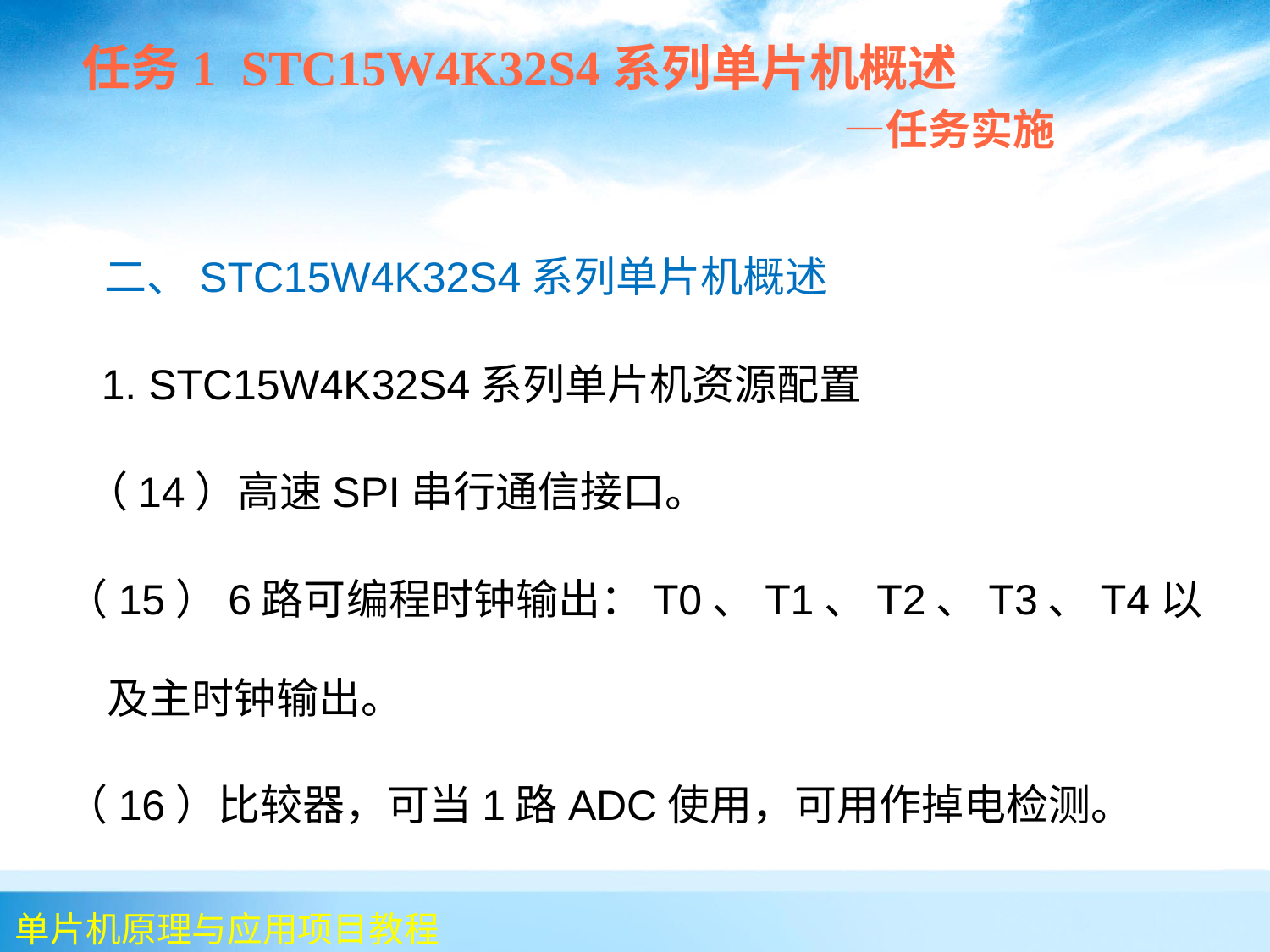

任务1  STC15W4K32S4系列单片机概述
                                                                        —任务实施
   二、STC15W4K32S4系列单片机概述
   1. STC15W4K32S4系列单片机资源配置
 （14）高速SPI串行通信接口。
（15）6路可编程时钟输出：T0、T1、T2、T3、T4以及主时钟输出。
（16）比较器，可当1路ADC使用，可用作掉电检测。